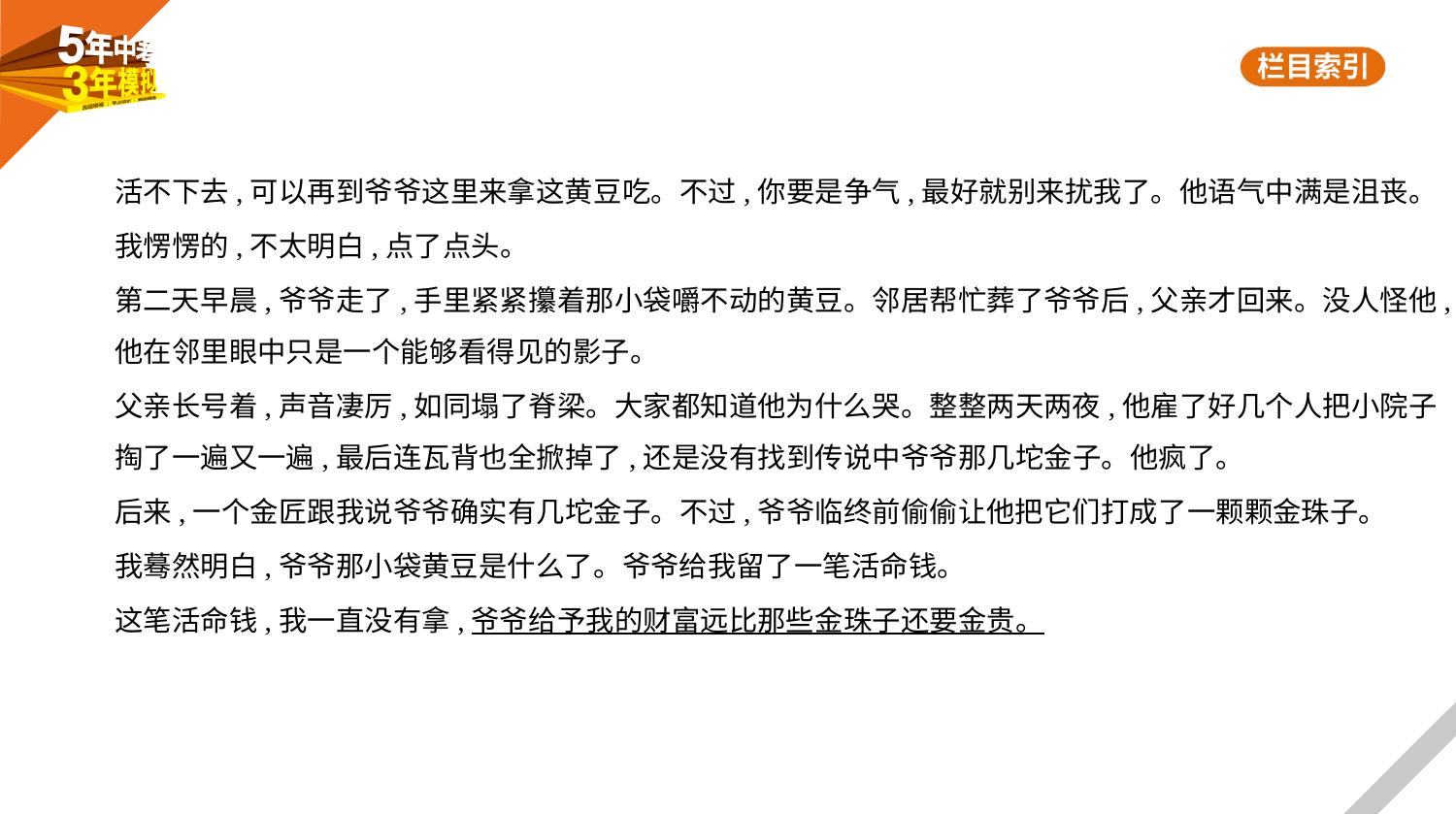

活不下去,可以再到爷爷这里来拿这黄豆吃。不过,你要是争气,最好就别来扰我了。他语气中满是沮丧。
我愣愣的,不太明白,点了点头。
第二天早晨,爷爷走了,手里紧紧攥着那小袋嚼不动的黄豆。邻居帮忙葬了爷爷后,父亲才回来。没人怪他,
他在邻里眼中只是一个能够看得见的影子。
父亲长号着,声音凄厉,如同塌了脊梁。大家都知道他为什么哭。整整两天两夜,他雇了好几个人把小院子
掏了一遍又一遍,最后连瓦背也全掀掉了,还是没有找到传说中爷爷那几坨金子。他疯了。
后来,一个金匠跟我说爷爷确实有几坨金子。不过,爷爷临终前偷偷让他把它们打成了一颗颗金珠子。
我蓦然明白,爷爷那小袋黄豆是什么了。爷爷给我留了一笔活命钱。
这笔活命钱,我一直没有拿,爷爷给予我的财富远比那些金珠子还要金贵。